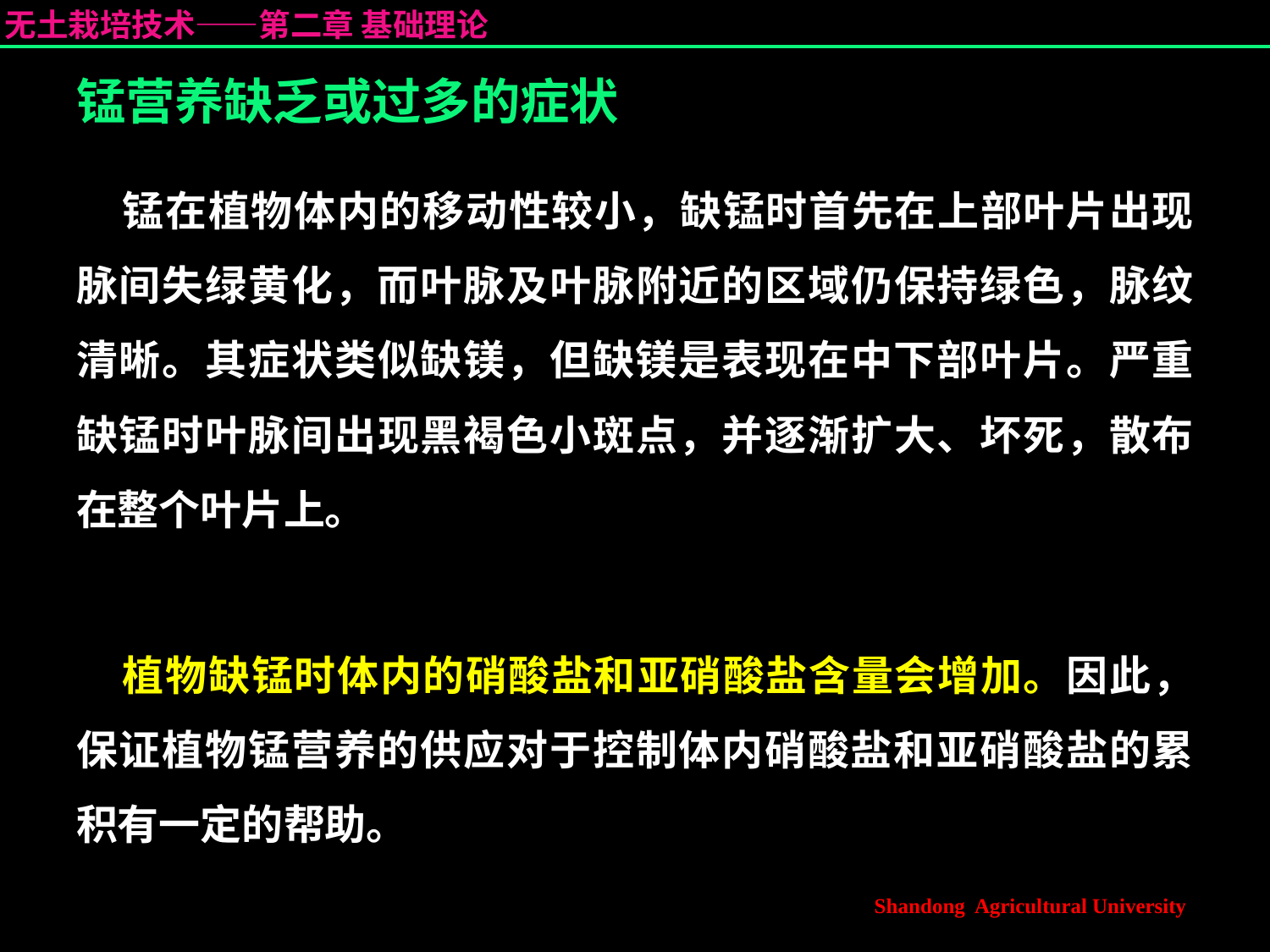

# 锰营养缺乏或过多的症状
锰在植物体内的移动性较小，缺锰时首先在上部叶片出现脉间失绿黄化，而叶脉及叶脉附近的区域仍保持绿色，脉纹清晰。其症状类似缺镁，但缺镁是表现在中下部叶片。严重缺锰时叶脉间出现黑褐色小斑点，并逐渐扩大、坏死，散布在整个叶片上。

植物缺锰时体内的硝酸盐和亚硝酸盐含量会增加。因此，保证植物锰营养的供应对于控制体内硝酸盐和亚硝酸盐的累积有一定的帮助。